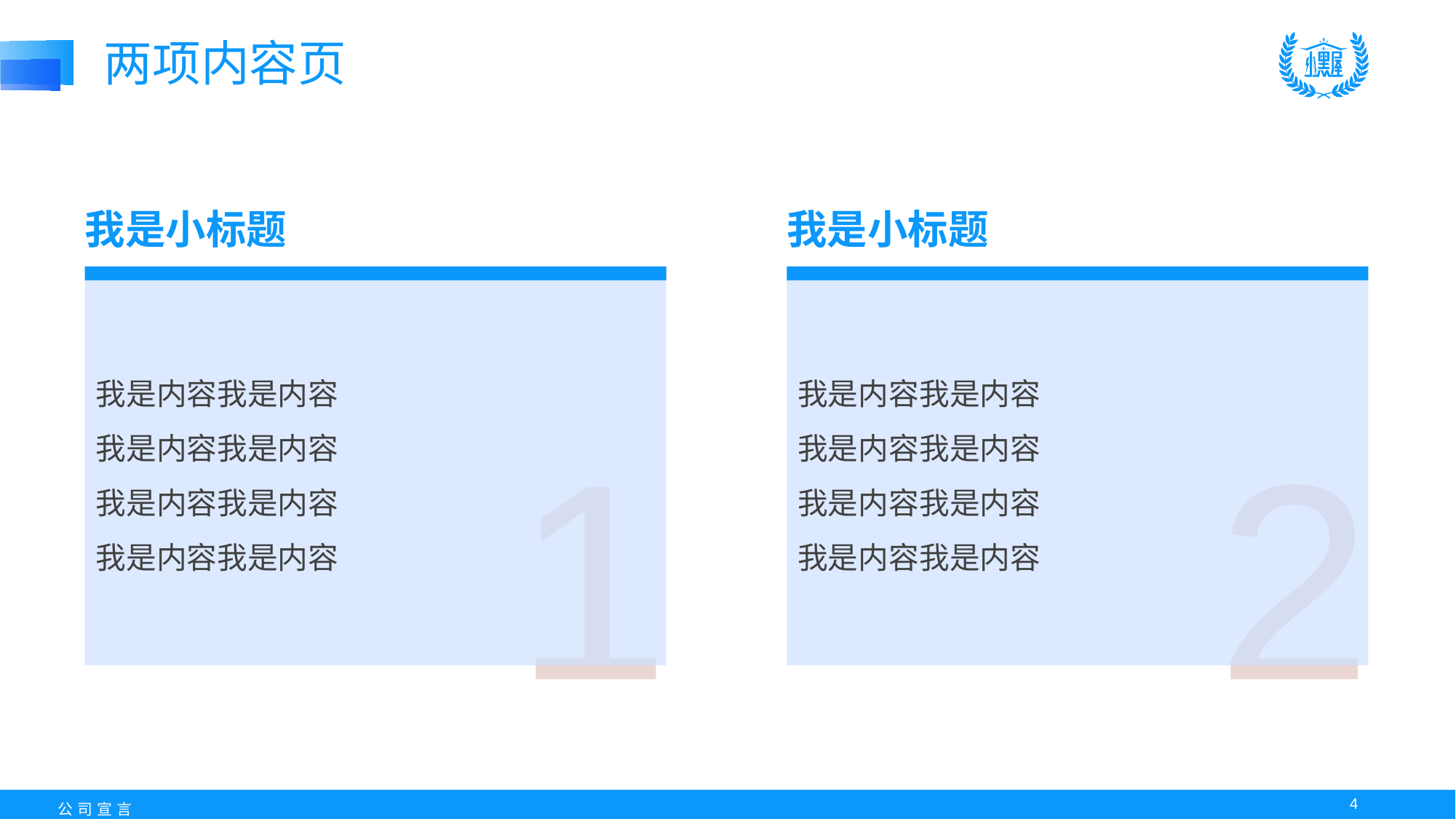

两项内容页
我是小标题
我是小标题
我是内容我是内容
我是内容我是内容
我是内容我是内容
我是内容我是内容
1

我是内容我是内容
我是内容我是内容
我是内容我是内容
我是内容我是内容

2
4